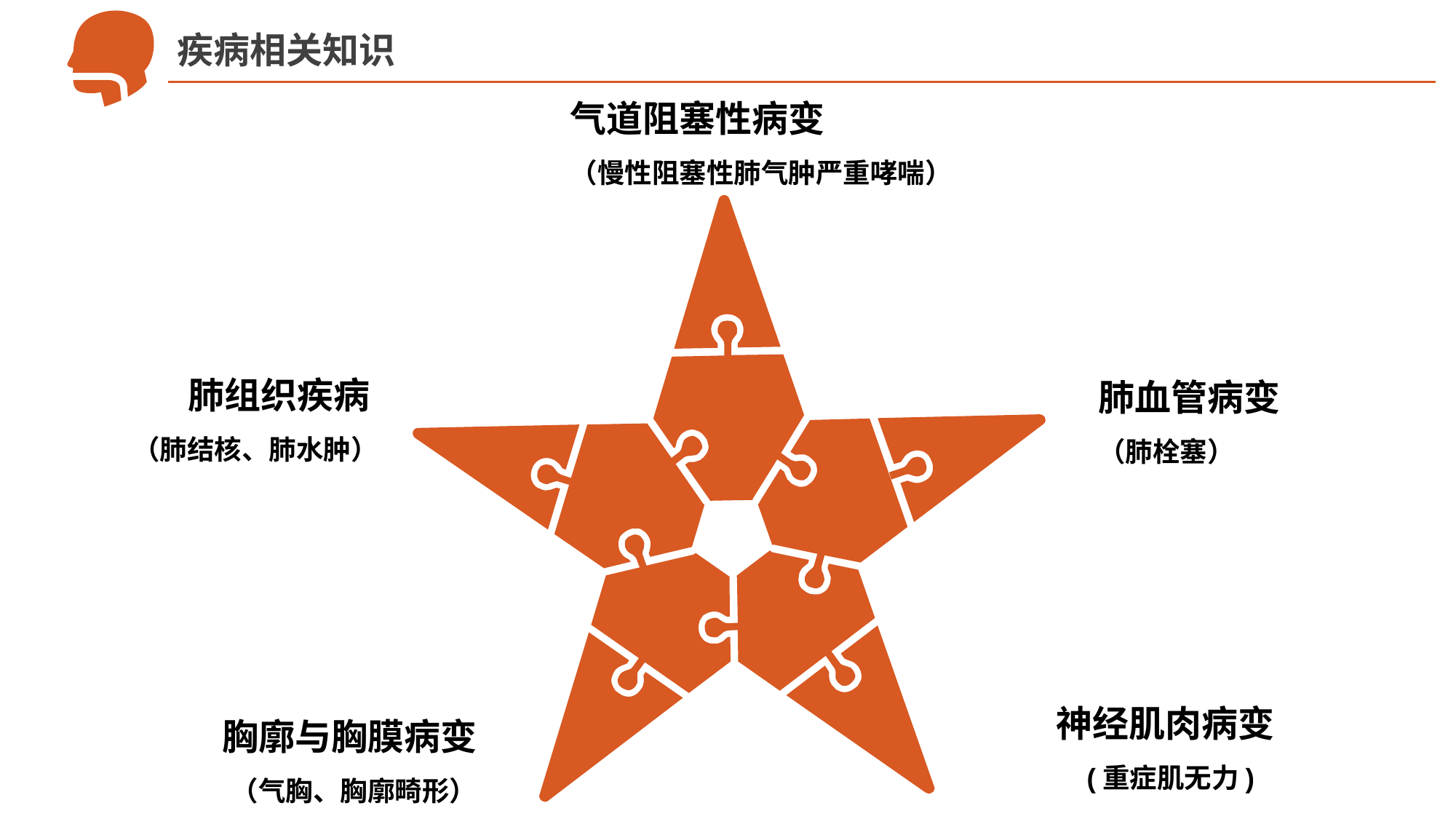

疾病相关知识
气道阻塞性病变
（慢性阻塞性肺气肿严重哮喘）

 肺组织疾病
（肺结核、肺水肿）
肺血管病变
（肺栓塞）
神经肌肉病变
    (重症肌无力)
胸廓与胸膜病变
（气胸、胸廓畸形）